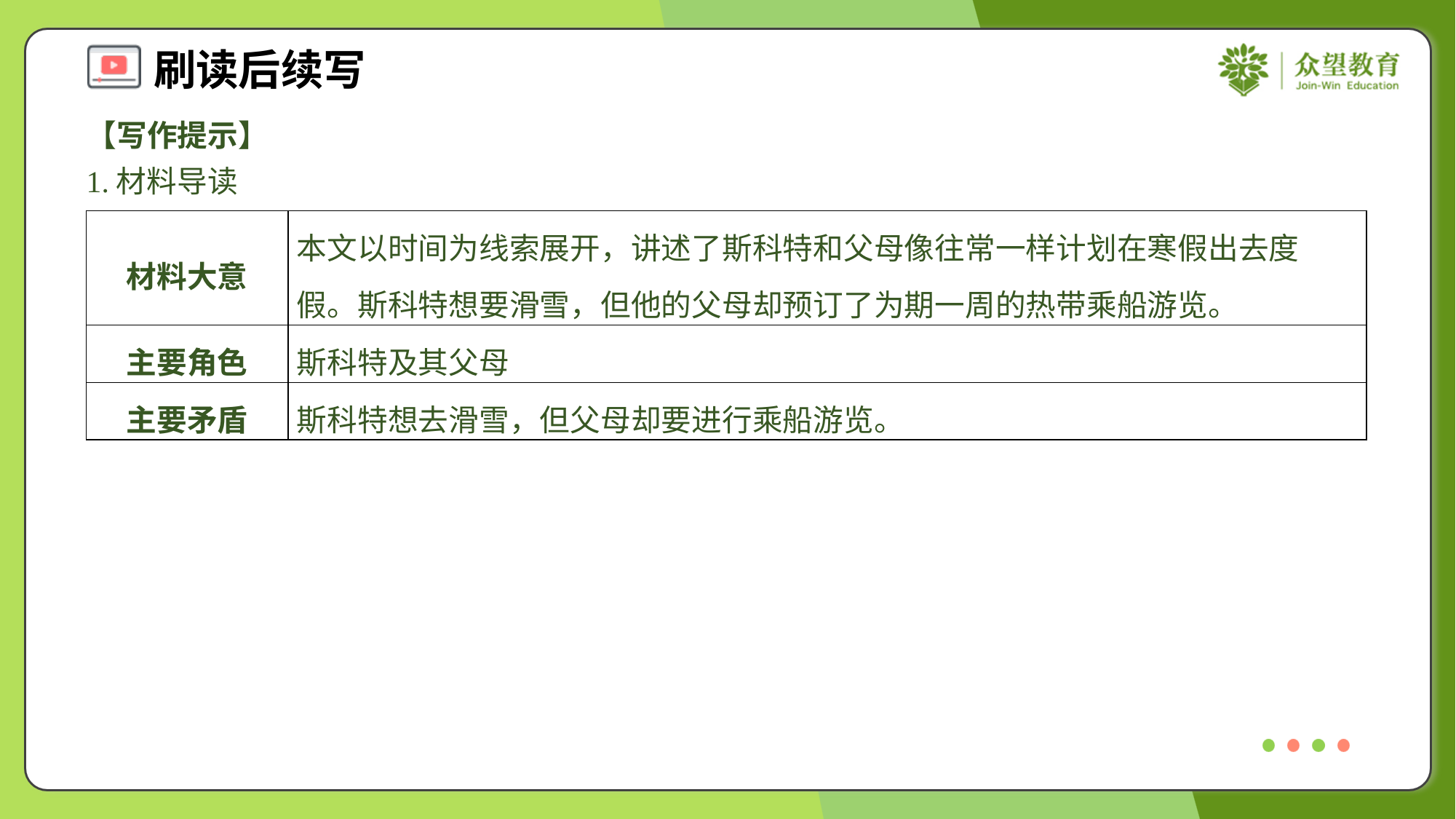

【写作提示】
1.材料导读
| 材料大意 | 本文以时间为线索展开，讲述了斯科特和父母像往常一样计划在寒假出去度假。斯科特想要滑雪，但他的父母却预订了为期一周的热带乘船游览。 |
| --- | --- |
| 主要角色 | 斯科特及其父母 |
| 主要矛盾 | 斯科特想去滑雪，但父母却要进行乘船游览。 |